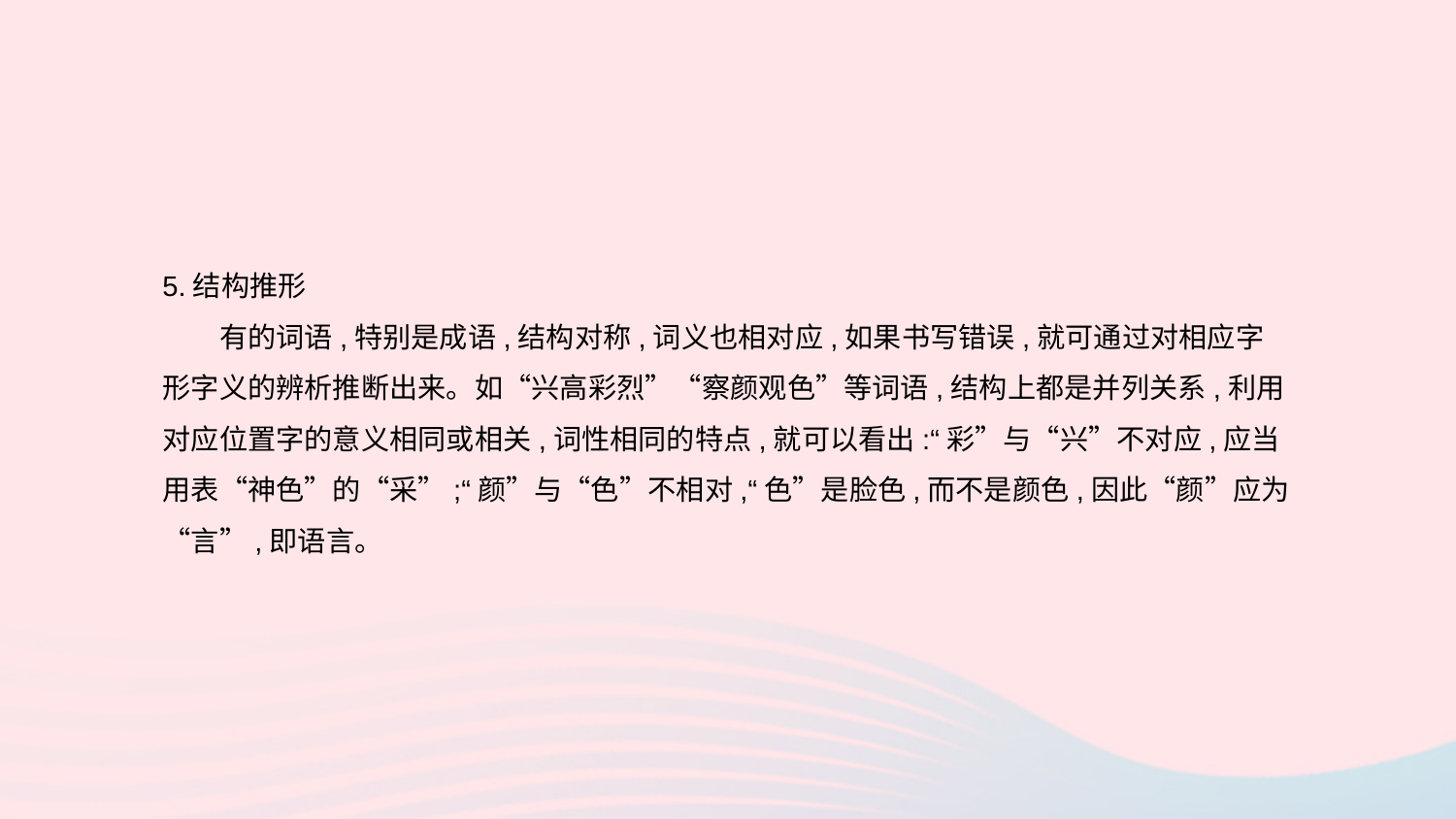

5.结构推形
　　有的词语,特别是成语,结构对称,词义也相对应,如果书写错误,就可通过对相应字形字义的辨析推断出来。如“兴高彩烈”“察颜观色”等词语,结构上都是并列关系,利用对应位置字的意义相同或相关,词性相同的特点,就可以看出:“彩”与“兴”不对应,应当用表“神色”的“采”;“颜”与“色”不相对,“色”是脸色,而不是颜色,因此“颜”应为“言”,即语言。